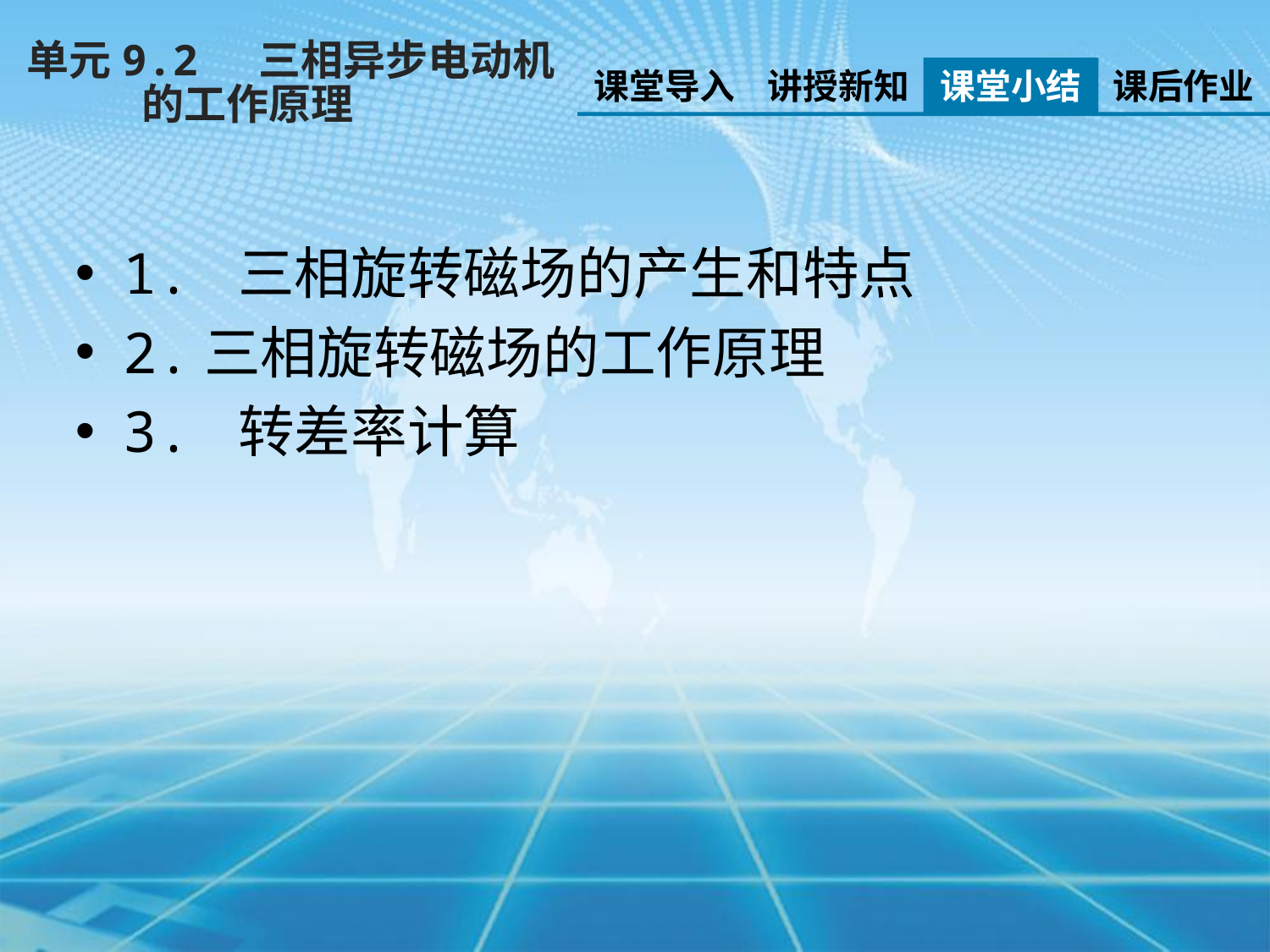

单元9.2  三相异步电动机
           的工作原理
课堂导入
讲授新知
课堂小结
课后作业
1. 三相旋转磁场的产生和特点
2.三相旋转磁场的工作原理
3. 转差率计算